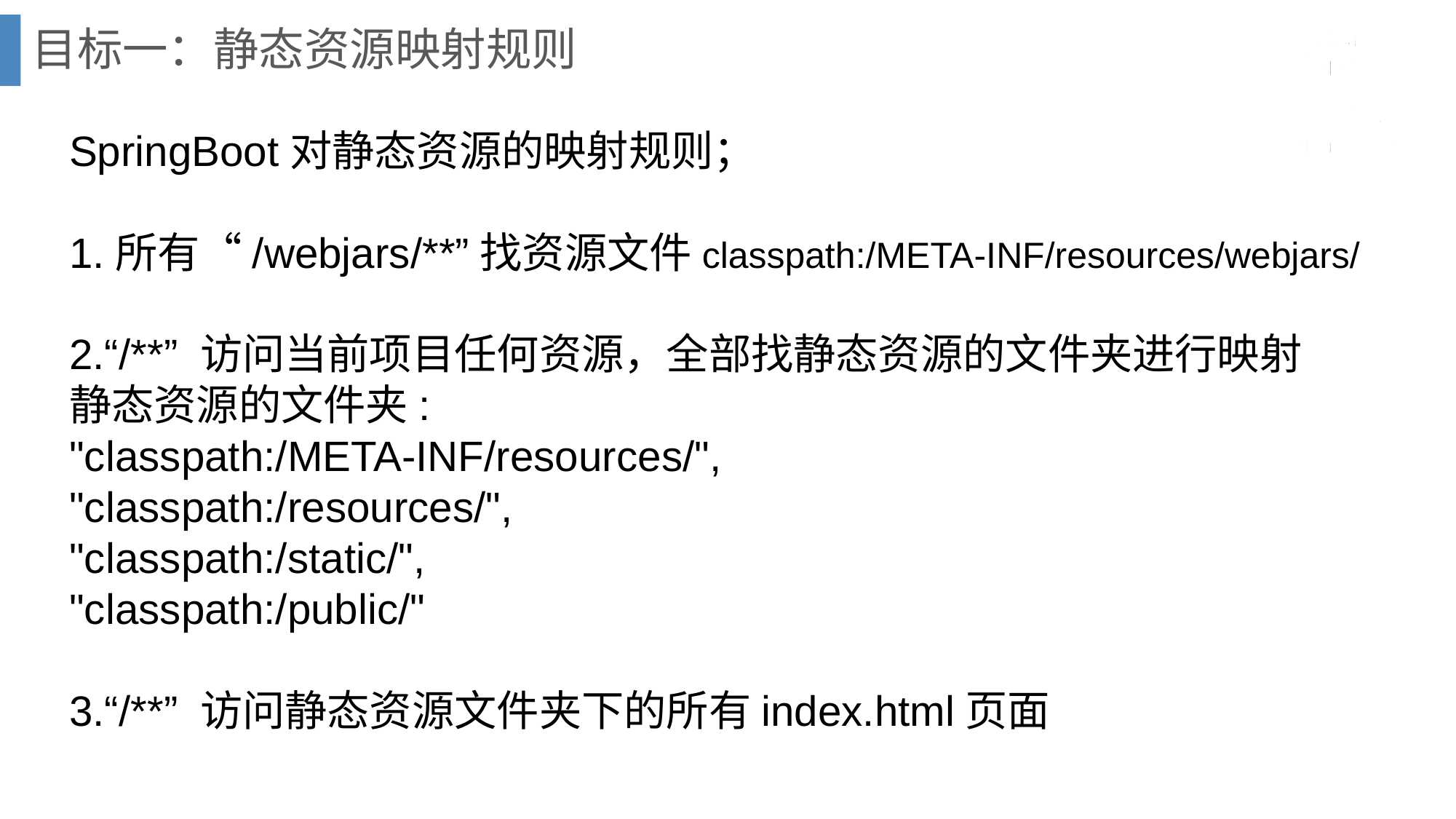

目标一：静态资源映射规则
SpringBoot对静态资源的映射规则；

1.所有“/webjars/**”找资源文件classpath:/META-INF/resources/webjars/

2.“/**” 访问当前项目任何资源，全部找静态资源的文件夹进行映射
静态资源的文件夹:
"classpath:/META-INF/resources/",
"classpath:/resources/",
"classpath:/static/",
"classpath:/public/"

3.“/**” 访问静态资源文件夹下的所有index.html页面